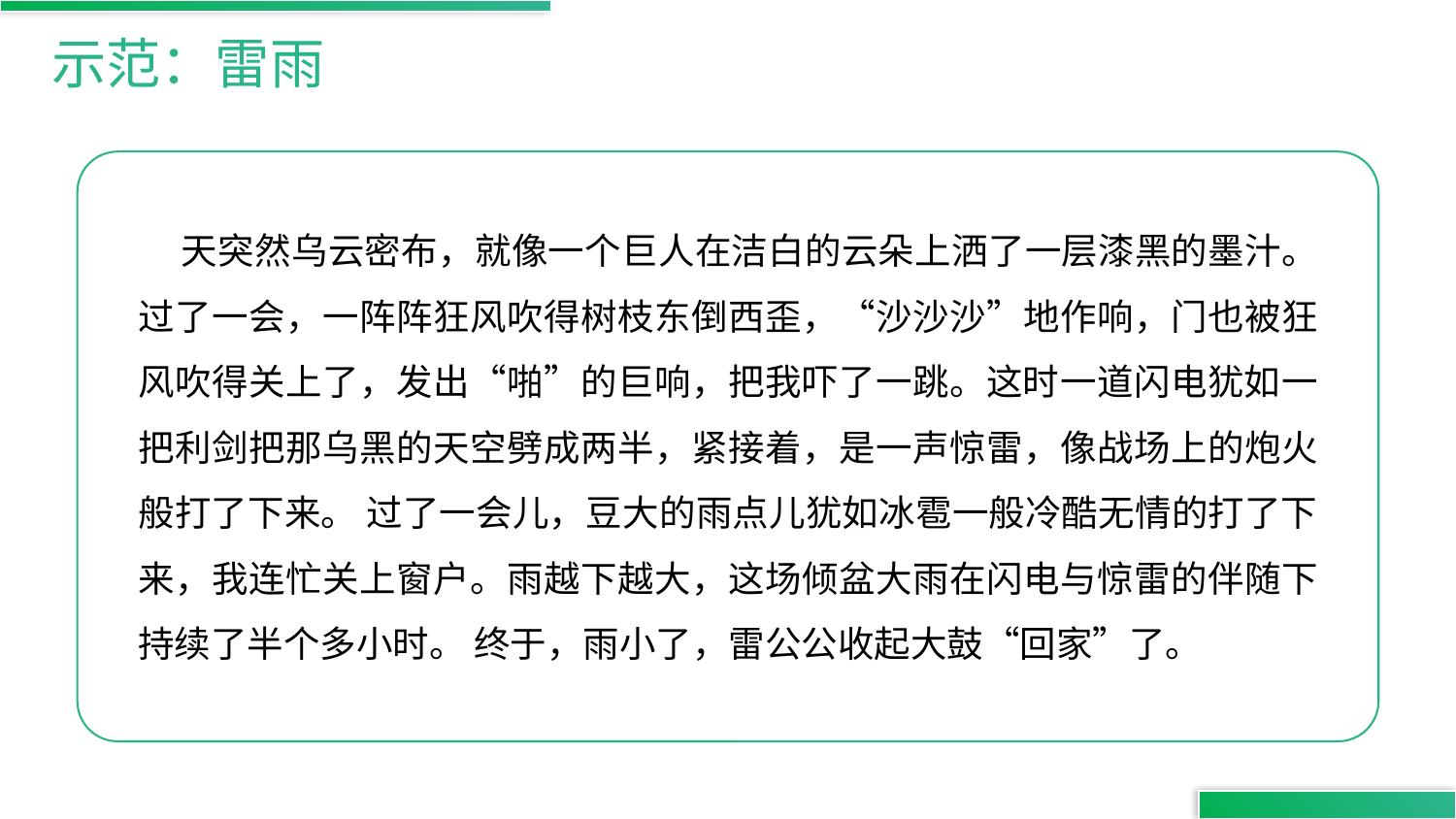

示范：雷雨
    天突然乌云密布，就像一个巨人在洁白的云朵上洒了一层漆黑的墨汁。过了一会，一阵阵狂风吹得树枝东倒西歪，“沙沙沙”地作响，门也被狂风吹得关上了，发出“啪”的巨响，把我吓了一跳。这时一道闪电犹如一把利剑把那乌黑的天空劈成两半，紧接着，是一声惊雷，像战场上的炮火般打了下来。 过了一会儿，豆大的雨点儿犹如冰雹一般冷酷无情的打了下来，我连忙关上窗户。雨越下越大，这场倾盆大雨在闪电与惊雷的伴随下持续了半个多小时。 终于，雨小了，雷公公收起大鼓“回家”了。